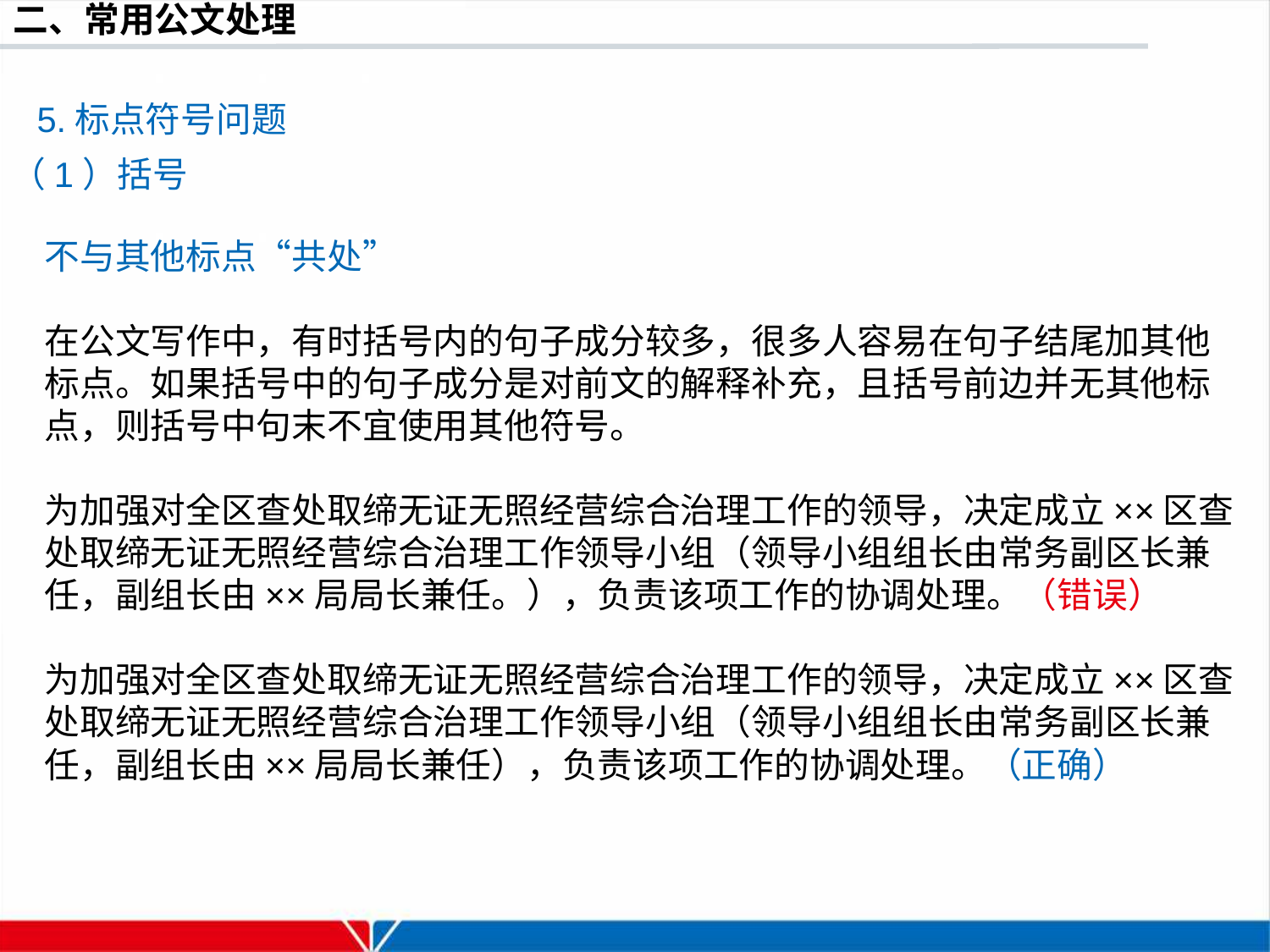

5.标点符号问题
（1）括号
不与其他标点“共处”

在公文写作中，有时括号内的句子成分较多，很多人容易在句子结尾加其他标点。如果括号中的句子成分是对前文的解释补充，且括号前边并无其他标点，则括号中句末不宜使用其他符号。

为加强对全区查处取缔无证无照经营综合治理工作的领导，决定成立××区查处取缔无证无照经营综合治理工作领导小组（领导小组组长由常务副区长兼任，副组长由××局局长兼任。），负责该项工作的协调处理。（错误）

为加强对全区查处取缔无证无照经营综合治理工作的领导，决定成立××区查处取缔无证无照经营综合治理工作领导小组（领导小组组长由常务副区长兼任，副组长由××局局长兼任），负责该项工作的协调处理。（正确）